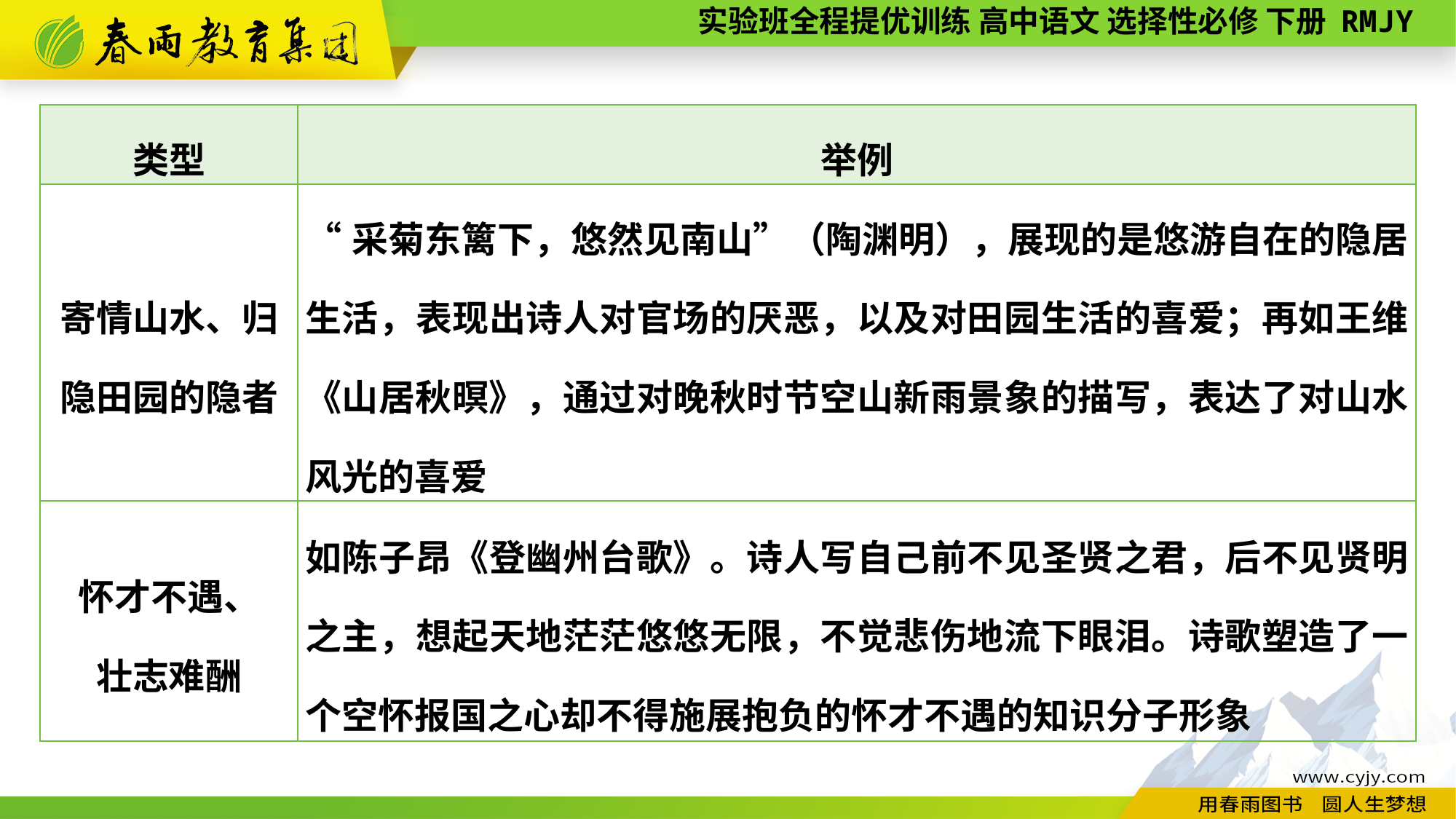

| 类型 | 举例 |
| --- | --- |
| 寄情山水、归隐田园的隐者 | “采菊东篱下，悠然见南山”（陶渊明），展现的是悠游自在的隐居生活，表现出诗人对官场的厌恶，以及对田园生活的喜爱；再如王维《山居秋暝》，通过对晚秋时节空山新雨景象的描写，表达了对山水风光的喜爱 |
| 怀才不遇、 壮志难酬 | 如陈子昂《登幽州台歌》。诗人写自己前不见圣贤之君，后不见贤明之主，想起天地茫茫悠悠无限，不觉悲伤地流下眼泪。诗歌塑造了一个空怀报国之心却不得施展抱负的怀才不遇的知识分子形象 |